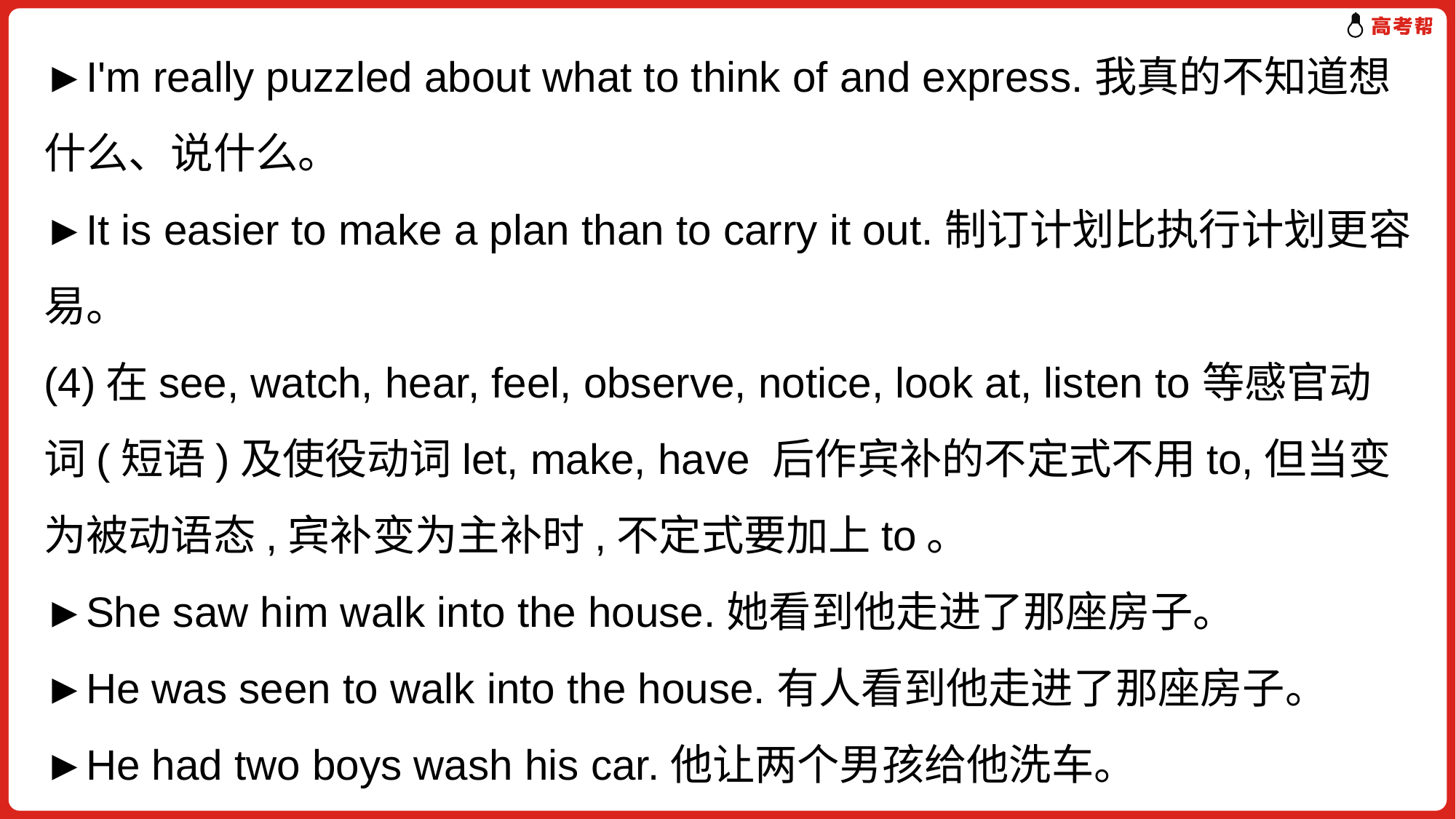

►I'm really puzzled about what to think of and express.我真的不知道想什么、说什么。
►It is easier to make a plan than to carry it out.制订计划比执行计划更容易。
(4)在see, watch, hear, feel, observe, notice, look at, listen to等感官动词(短语)及使役动词let, make, have 后作宾补的不定式不用to,但当变为被动语态,宾补变为主补时,不定式要加上to。
►She saw him walk into the house.她看到他走进了那座房子。
►He was seen to walk into the house.有人看到他走进了那座房子。
►He had two boys wash his car.他让两个男孩给他洗车。